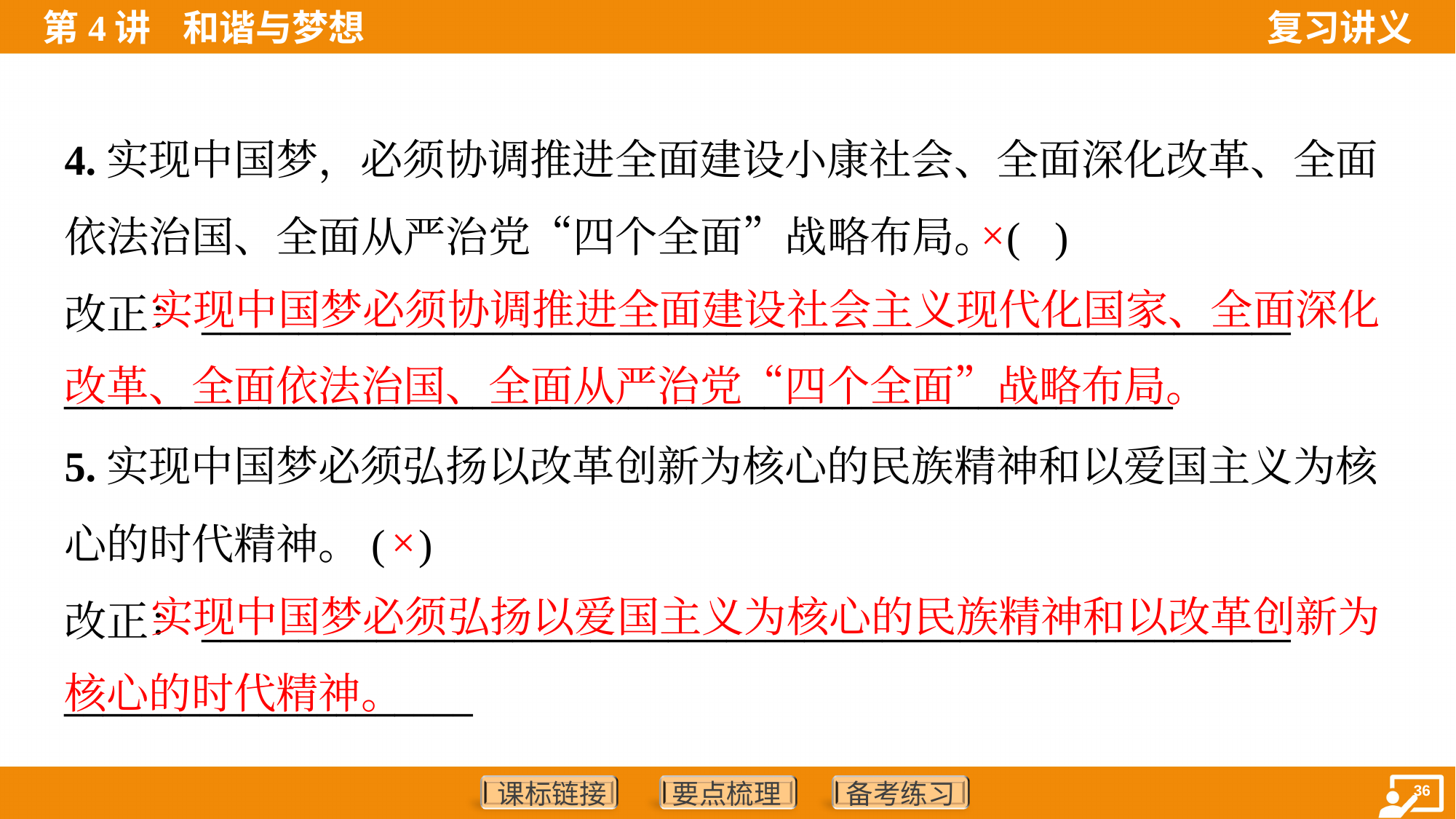

4.实现中国梦，必须协调推进全面建设小康社会、全面深化改革、全面
依法治国、全面从严治党“四个全面”战略布局。(   )
改正：________________________________________________________
_________________________________________________________
×
       实现中国梦必须协调推进全面建设社会主义现代化国家、全面深化改革、全面依法治国、全面从严治党“四个全面”战略布局。
5.实现中国梦必须弘扬以改革创新为核心的民族精神和以爱国主义为核
心的时代精神。(   )
改正：________________________________________________________
_____________________
×
       实现中国梦必须弘扬以爱国主义为核心的民族精神和以改革创新为核心的时代精神。